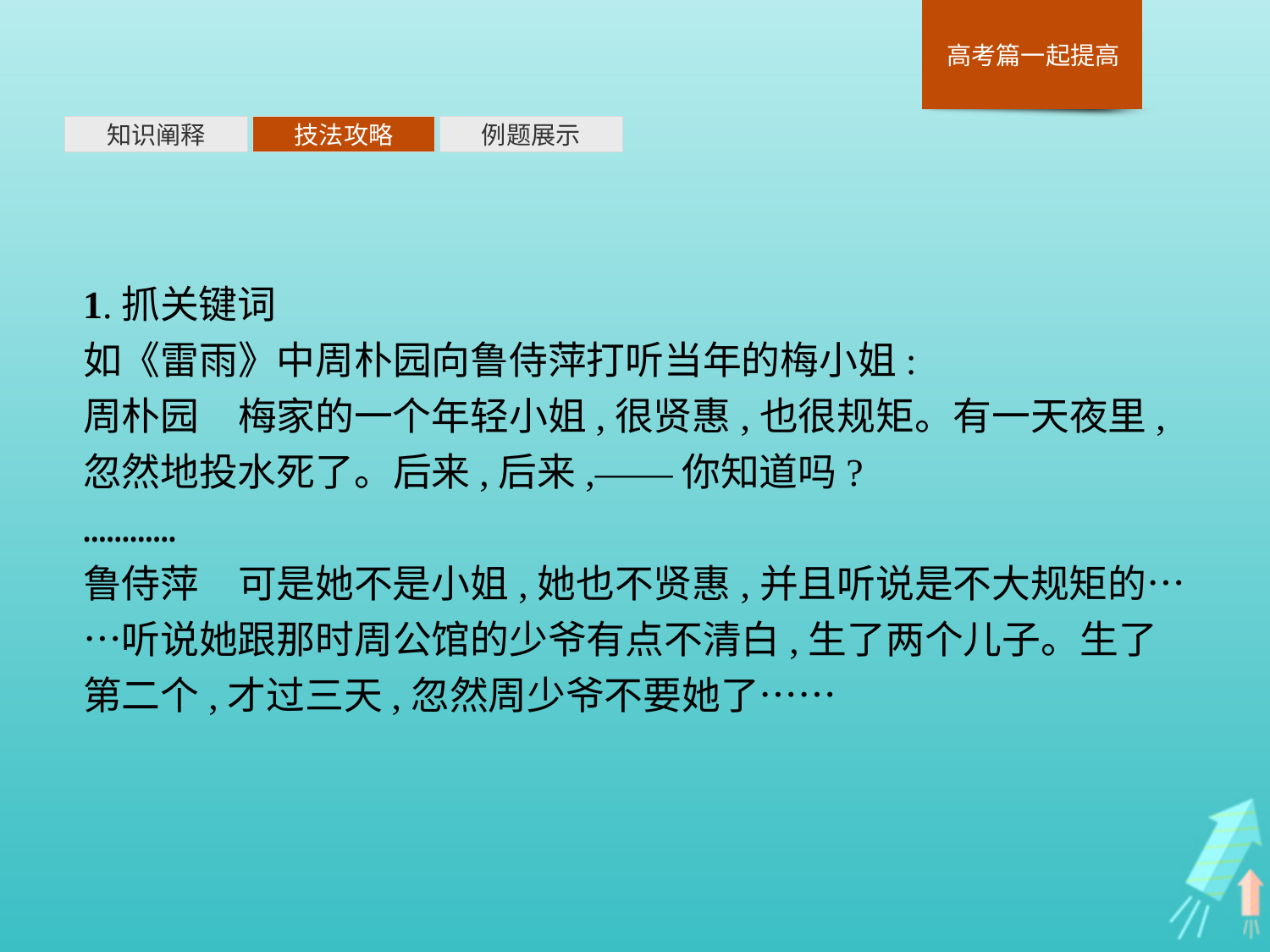

知识阐释
技法攻略
例题展示
1.抓关键词
如《雷雨》中周朴园向鲁侍萍打听当年的梅小姐:
周朴园　梅家的一个年轻小姐,很贤惠,也很规矩。有一天夜里,忽然地投水死了。后来,后来,——你知道吗?
…………
鲁侍萍　可是她不是小姐,她也不贤惠,并且听说是不大规矩的……听说她跟那时周公馆的少爷有点不清白,生了两个儿子。生了第二个,才过三天,忽然周少爷不要她了……